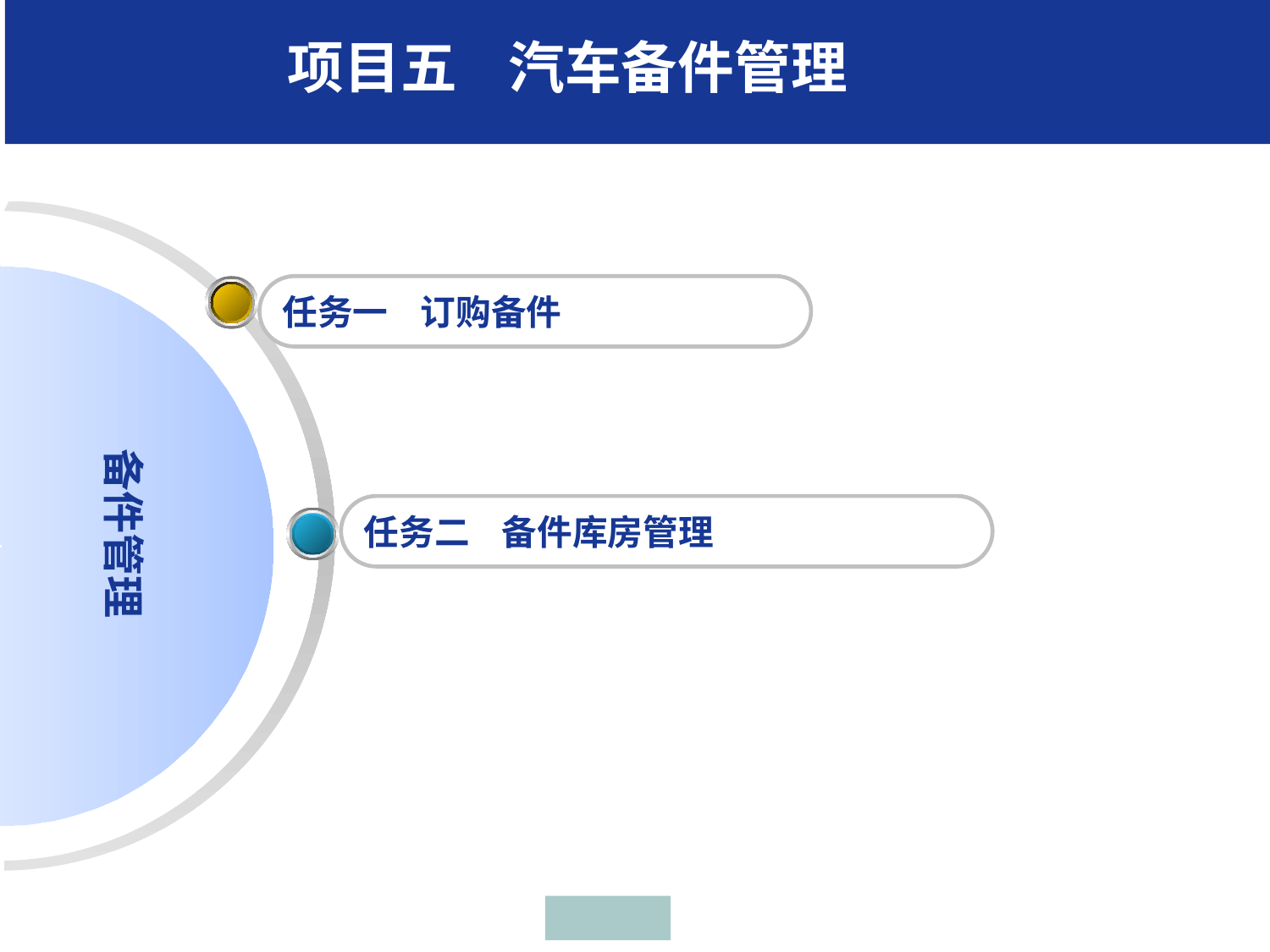

项目五    汽车备件管理

任务一    订购备件

备件管理
任务二    备件库房管理

2